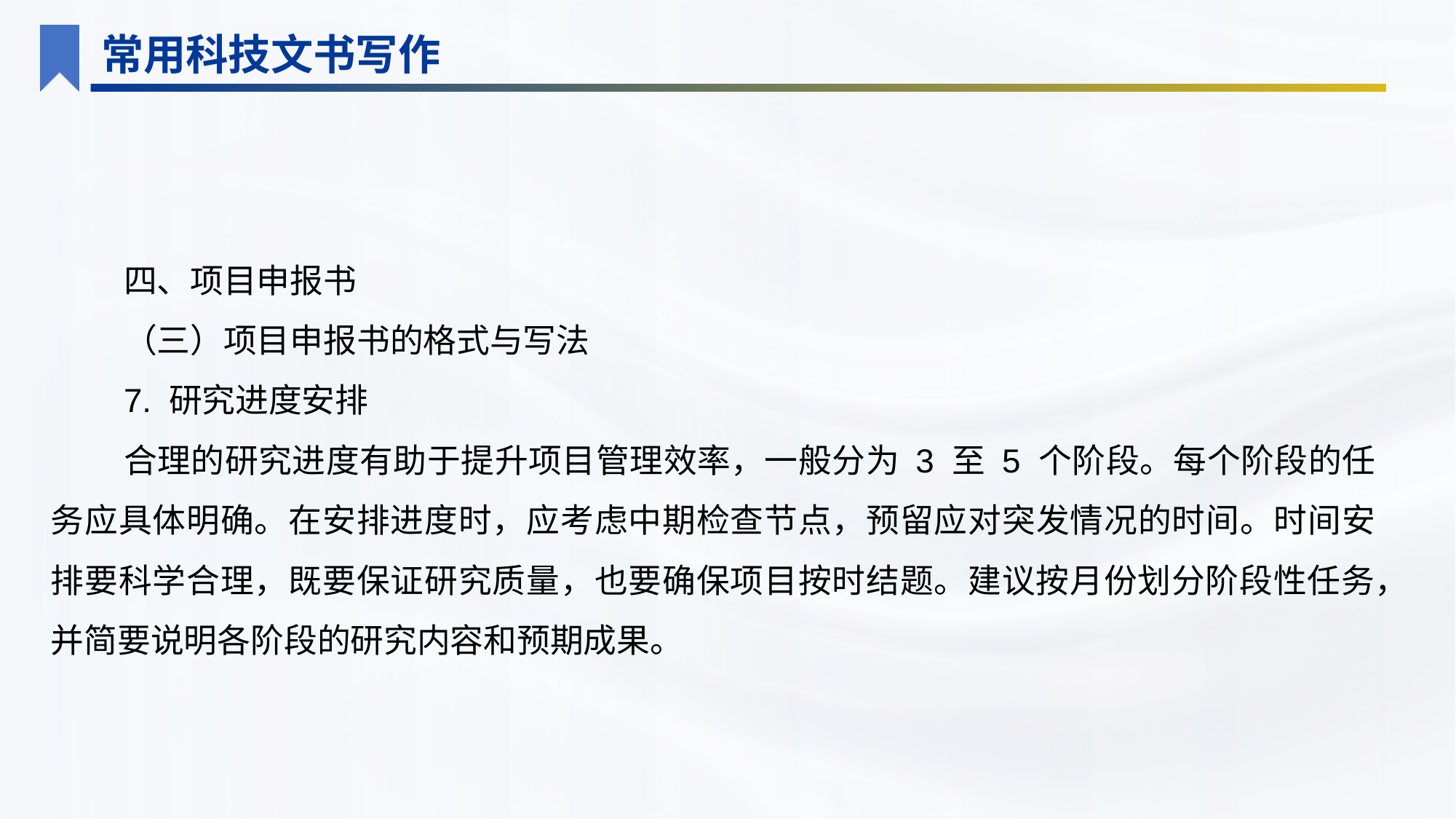

常用科技文书写作
四、项目申报书
（三）项目申报书的格式与写法
7. 研究进度安排
合理的研究进度有助于提升项目管理效率，一般分为 3 至 5 个阶段。每个阶段的任务应具体明确。在安排进度时，应考虑中期检查节点，预留应对突发情况的时间。时间安排要科学合理，既要保证研究质量，也要确保项目按时结题。建议按月份划分阶段性任务，并简要说明各阶段的研究内容和预期成果。